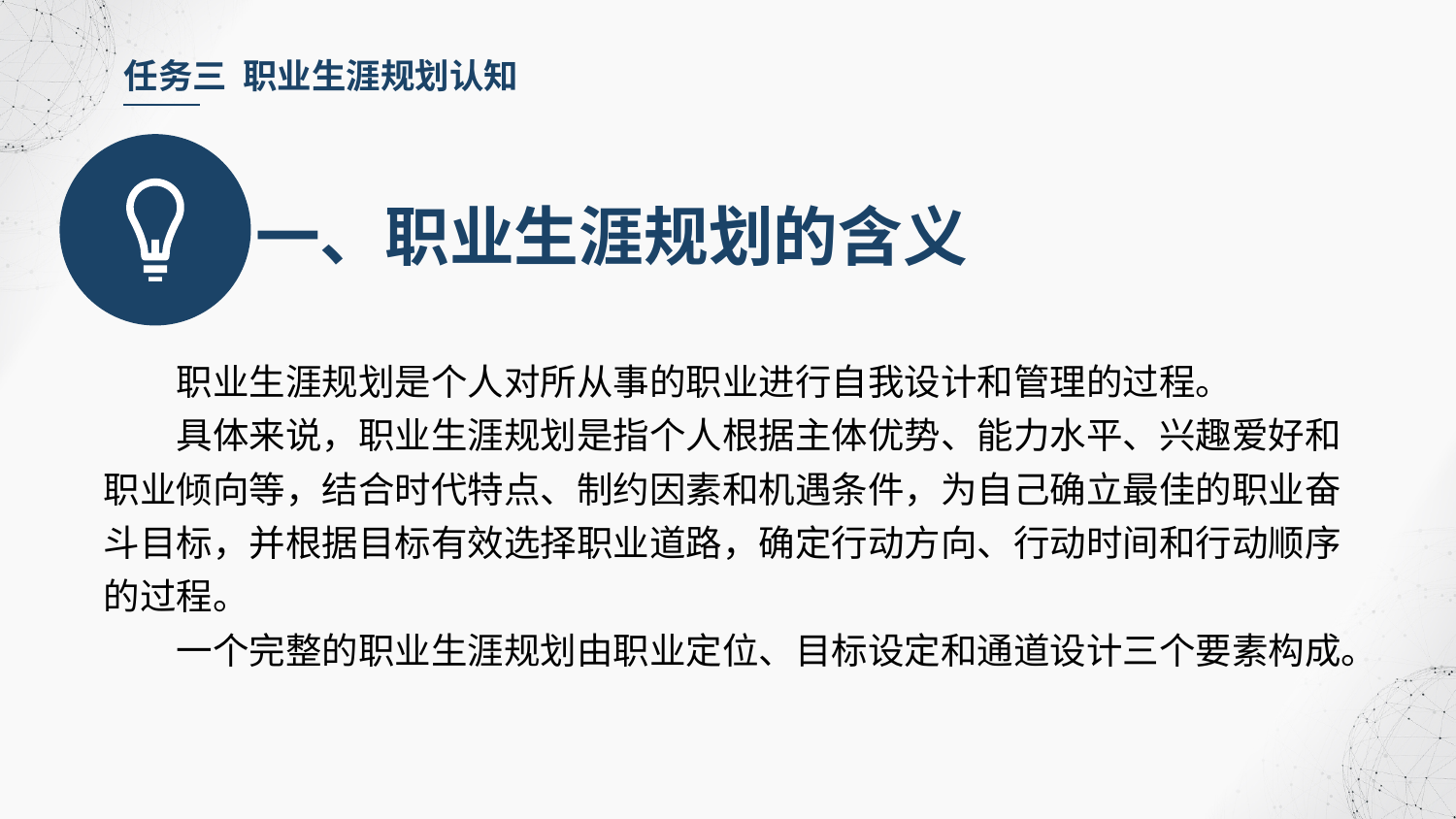

任务三  职业生涯规划认知

一、职业生涯规划的含义
职业生涯规划是个人对所从事的职业进行自我设计和管理的过程。
具体来说，职业生涯规划是指个人根据主体优势、能力水平、兴趣爱好和职业倾向等，结合时代特点、制约因素和机遇条件，为自己确立最佳的职业奋斗目标，并根据目标有效选择职业道路，确定行动方向、行动时间和行动顺序的过程。
一个完整的职业生涯规划由职业定位、目标设定和通道设计三个要素构成。